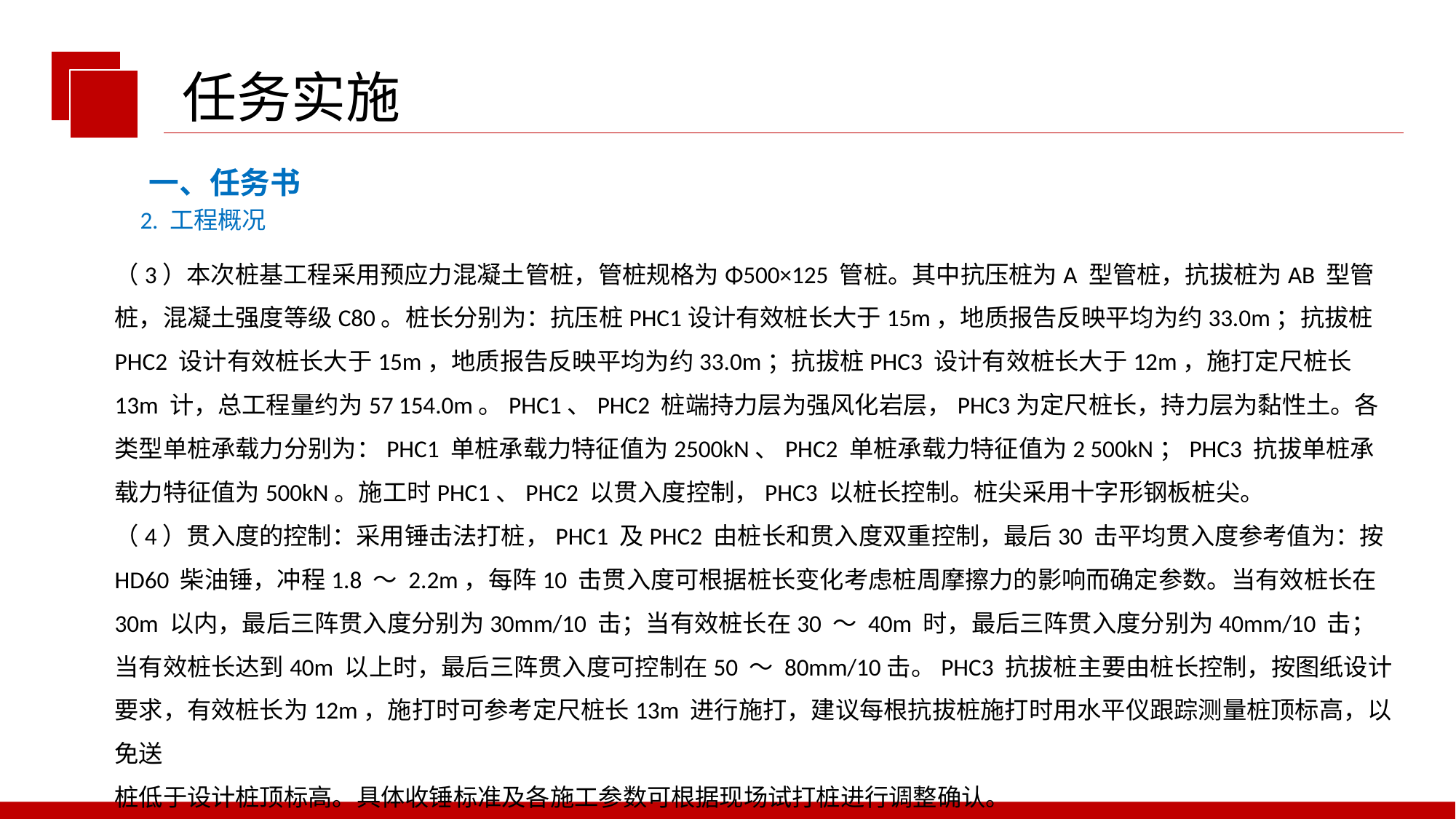

任务实施
一、任务书
2. 工程概况
（3）本次桩基工程采用预应力混凝土管桩，管桩规格为Φ500×125 管桩。其中抗压桩为A 型管桩，抗拔桩为AB 型管桩，混凝土强度等级C80。桩长分别为：抗压桩PHC1设计有效桩长大于15m，地质报告反映平均为约33.0m；抗拔桩PHC2 设计有效桩长大于15m，地质报告反映平均为约33.0m；抗拔桩PHC3 设计有效桩长大于12m，施打定尺桩长13m 计，总工程量约为57 154.0m。PHC1、PHC2 桩端持力层为强风化岩层，PHC3为定尺桩长，持力层为黏性土。各类型单桩承载力分别为：PHC1 单桩承载力特征值为2500kN、PHC2 单桩承载力特征值为2 500kN；PHC3 抗拔单桩承载力特征值为500kN。施工时PHC1、PHC2 以贯入度控制，PHC3 以桩长控制。桩尖采用十字形钢板桩尖。
（4）贯入度的控制：采用锤击法打桩，PHC1 及PHC2 由桩长和贯入度双重控制，最后30 击平均贯入度参考值为：按HD60 柴油锤，冲程1.8 ～ 2.2m，每阵10 击贯入度可根据桩长变化考虑桩周摩擦力的影响而确定参数。当有效桩长在30m 以内，最后三阵贯入度分别为30mm/10 击；当有效桩长在30 ～ 40m 时，最后三阵贯入度分别为40mm/10 击；当有效桩长达到40m 以上时，最后三阵贯入度可控制在50 ～ 80mm/10击。PHC3 抗拔桩主要由桩长控制，按图纸设计要求，有效桩长为12m，施打时可参考定尺桩长13m 进行施打，建议每根抗拔桩施打时用水平仪跟踪测量桩顶标高，以免送
桩低于设计桩顶标高。具体收锤标准及各施工参数可根据现场试打桩进行调整确认。